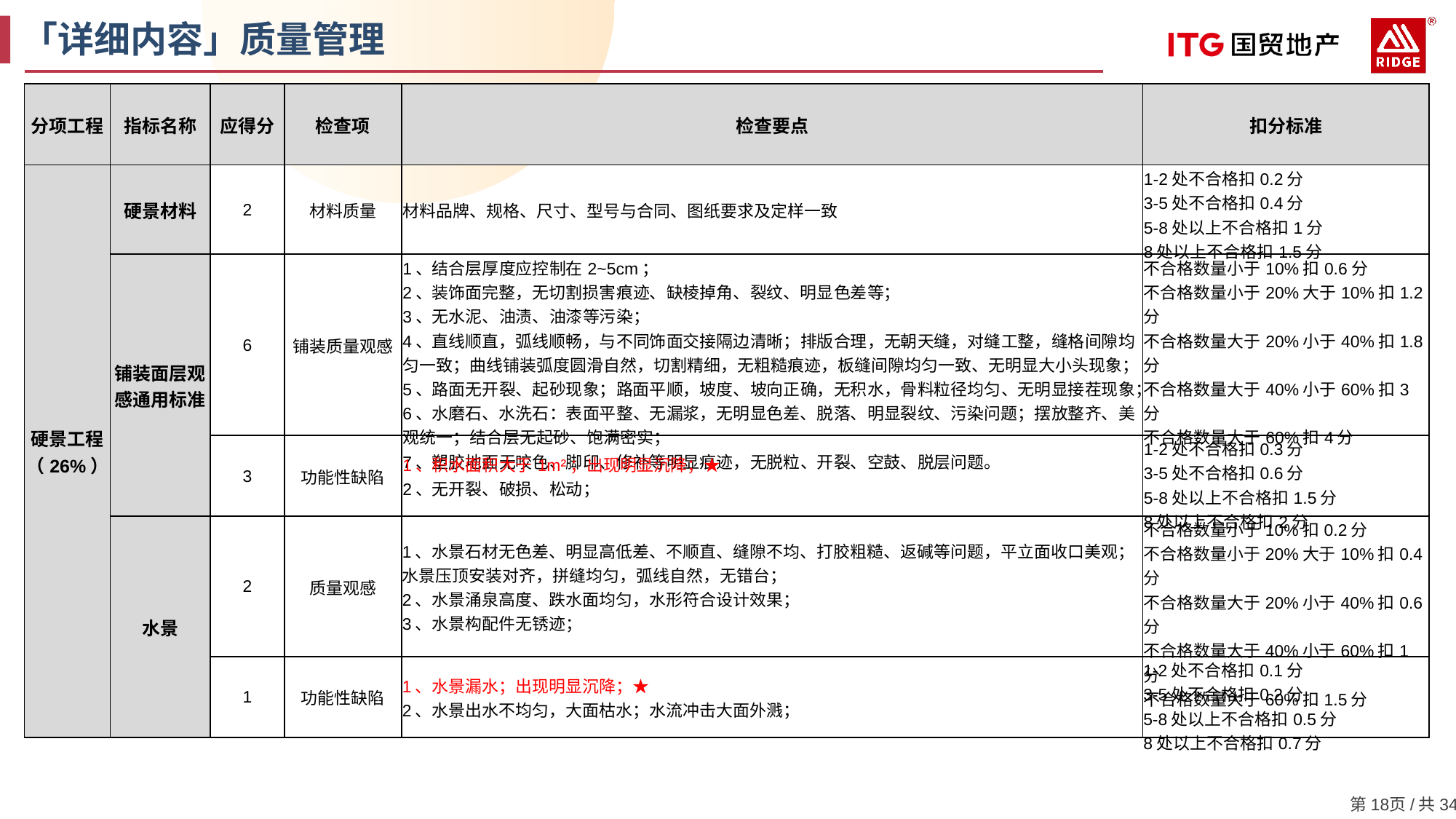

「详细内容」质量管理
| 分项工程 | 指标名称 | 应得分 | 检查项 | 检查要点 | 扣分标准 |
| --- | --- | --- | --- | --- | --- |
| 硬景工程（26%） | 硬景材料 | 2 | 材料质量 | 材料品牌、规格、尺寸、型号与合同、图纸要求及定样一致 | 1-2处不合格扣0.2分 3-5处不合格扣0.4分 5-8处以上不合格扣1分 8处以上不合格扣1.5分 |
|  | 铺装面层观感通用标准 | 6 | 铺装质量观感 | 1、结合层厚度应控制在2~5cm； 2、装饰面完整，无切割损害痕迹、缺棱掉角、裂纹、明显色差等； 3、无水泥、油渍、油漆等污染； 4、直线顺直，弧线顺畅，与不同饰面交接隔边清晰；排版合理，无朝天缝，对缝工整，缝格间隙均匀一致；曲线铺装弧度圆滑自然，切割精细，无粗糙痕迹，板缝间隙均匀一致、无明显大小头现象； 5、路面无开裂、起砂现象；路面平顺，坡度、坡向正确，无积水，骨料粒径均匀、无明显接茬现象； 6、水磨石、水洗石：表面平整、无漏浆，无明显色差、脱落、明显裂纹、污染问题；摆放整齐、美观统一；结合层无起砂、饱满密实； 7、塑胶地面无咬色、脚印、修补等明显痕迹，无脱粒、开裂、空鼓、脱层问题。 | 不合格数量小于10%扣0.6分 不合格数量小于20%大于10%扣1.2分 不合格数量大于20%小于40%扣1.8分 不合格数量大于40%小于60%扣3分 不合格数量大于60%扣4分 |
|  |  | 3 | 功能性缺陷 | 1、积水面积大于1m²；出现明显沉降；★ 2、无开裂、破损、松动； | 1-2处不合格扣0.3分 3-5处不合格扣0.6分 5-8处以上不合格扣1.5分 8处以上不合格扣2分 |
|  | 水景 | 2 | 质量观感 | 1、水景石材无色差、明显高低差、不顺直、缝隙不均、打胶粗糙、返碱等问题，平立面收口美观；水景压顶安装对齐，拼缝均匀，弧线自然，无错台； 2、水景涌泉高度、跌水面均匀，水形符合设计效果； 3、水景构配件无锈迹； | 不合格数量小于10%扣0.2分 不合格数量小于20%大于10%扣0.4分 不合格数量大于20%小于40%扣0.6分 不合格数量大于40%小于60%扣1分 不合格数量大于60%扣1.5分 |
|  |  | 1 | 功能性缺陷 | 1、水景漏水；出现明显沉降；★ 2、水景出水不均匀，大面枯水；水流冲击大面外溅； | 1-2处不合格扣0.1分 3-5处不合格扣0.2分 5-8处以上不合格扣0.5分 8处以上不合格扣0.7分 |